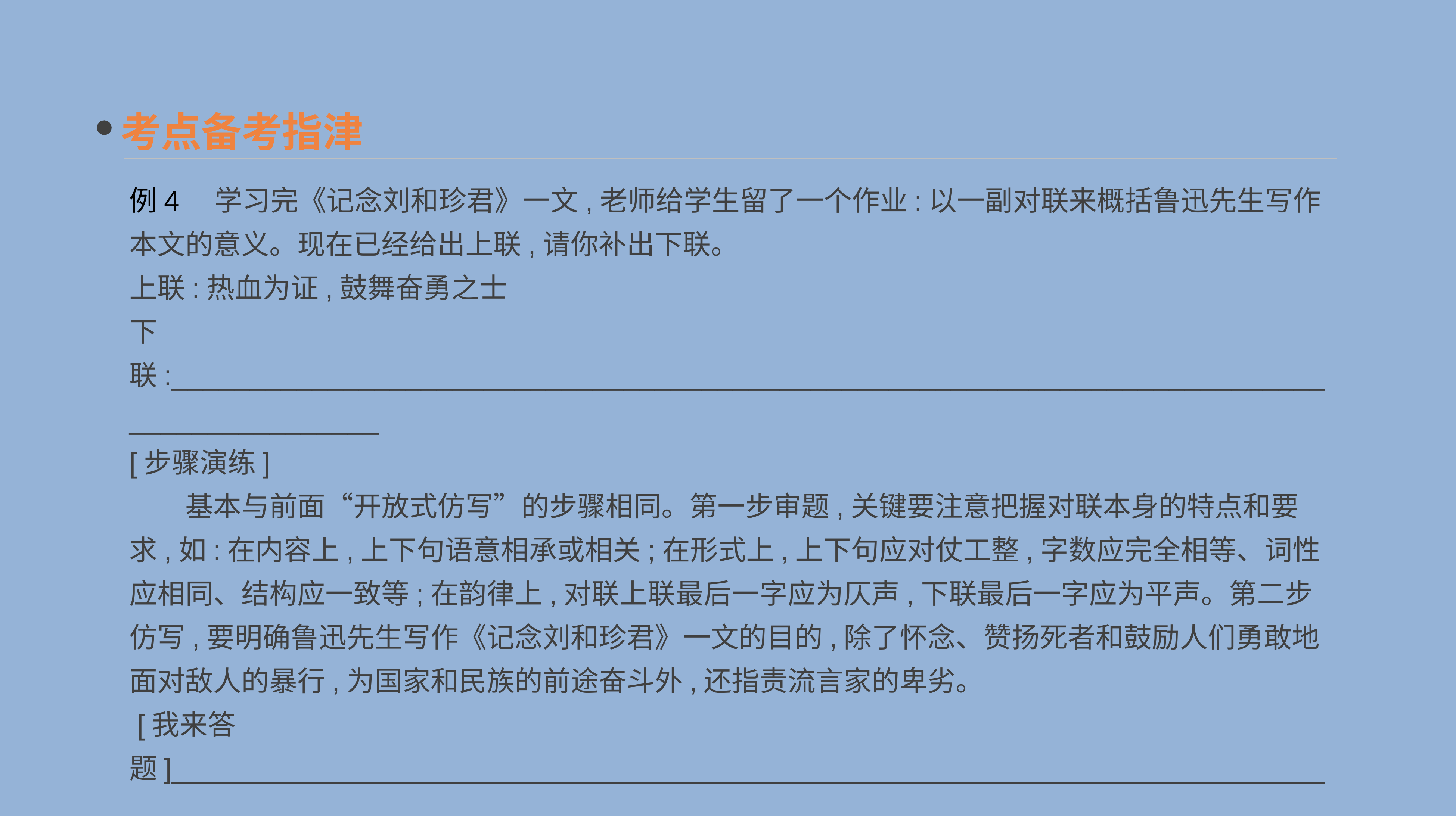

考点备考指津

例4　学习完《记念刘和珍君》一文,老师给学生留了一个作业:以一副对联来概括鲁迅先生写作本文的意义。现在已经给出上联,请你补出下联。
上联:热血为证,鼓舞奋勇之士
下联:__________________________________________________________________________________________
[步骤演练]
　　基本与前面“开放式仿写”的步骤相同。第一步审题,关键要注意把握对联本身的特点和要求,如:在内容上,上下句语意相承或相关;在形式上,上下句应对仗工整,字数应完全相等、词性应相同、结构应一致等;在韵律上,对联上联最后一字应为仄声,下联最后一字应为平声。第二步仿写,要明确鲁迅先生写作《记念刘和珍君》一文的目的,除了怀念、赞扬死者和鼓励人们勇敢地面对敌人的暴行,为国家和民族的前途奋斗外,还指责流言家的卑劣。
 [我来答题]____________________________________________________________________________________
_______________________________________________________________________________________________